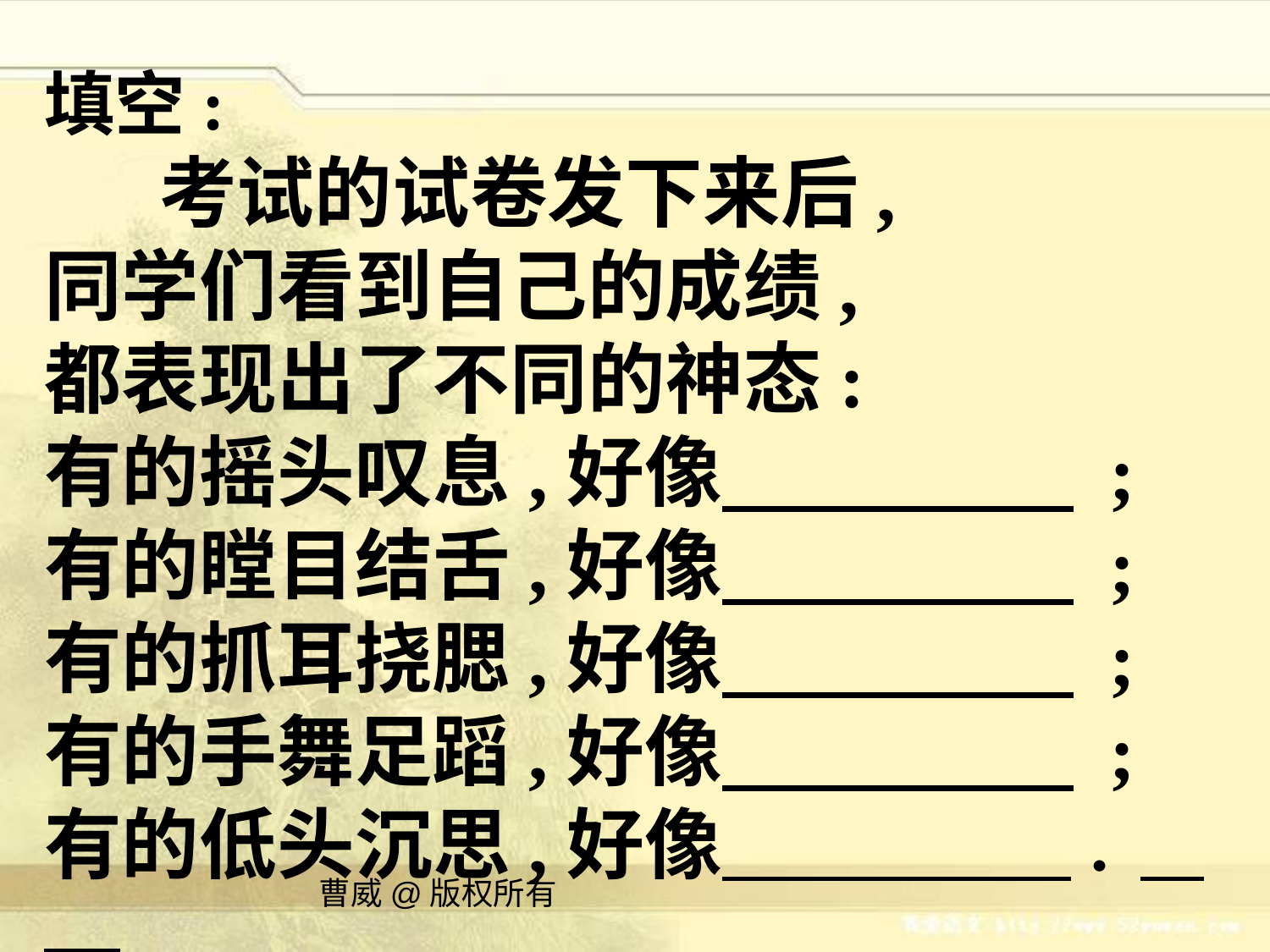

填空:
        考试的试卷发下来后,
同学们看到自己的成绩,
都表现出了不同的神态:
有的摇头叹息,好像                     ;
有的瞠目结舌,好像                     ;
有的抓耳挠腮,好像                     ;
有的手舞足蹈,好像                     ;
有的低头沉思,好像                            ．